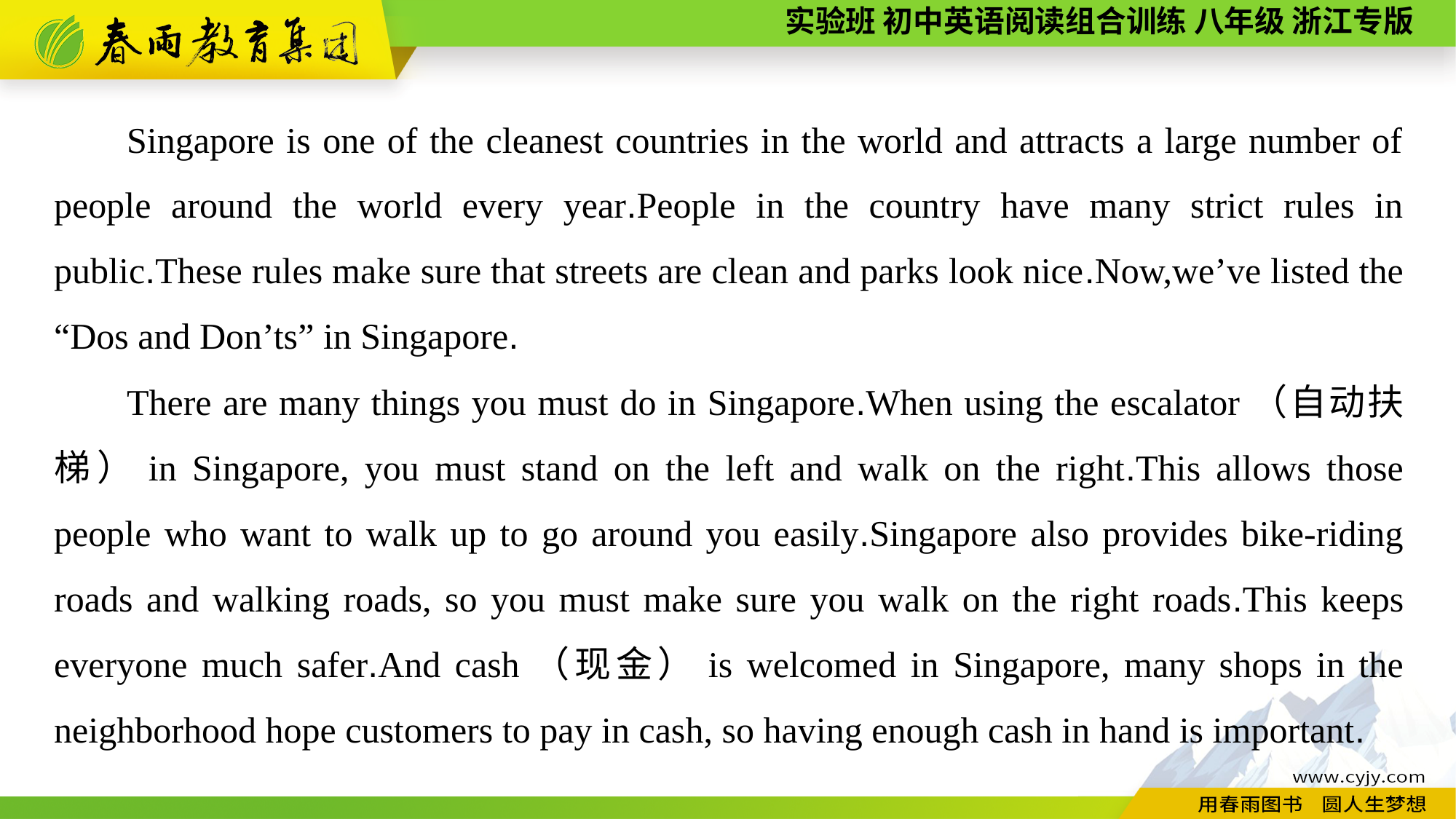

Singapore is one of the cleanest countries in the world and attracts a large number of people around the world every year.People in the country have many strict rules in public.These rules make sure that streets are clean and parks look nice.Now,we’ve listed the “Dos and Don’ts” in Singapore.
There are many things you must do in Singapore.When using the escalator（自动扶梯）in Singapore, you must stand on the left and walk on the right.This allows those people who want to walk up to go around you easily.Singapore also provides bike-riding roads and walking roads, so you must make sure you walk on the right roads.This keeps everyone much safer.And cash（现金）is welcomed in Singapore, many shops in the neighborhood hope customers to pay in cash, so having enough cash in hand is important.